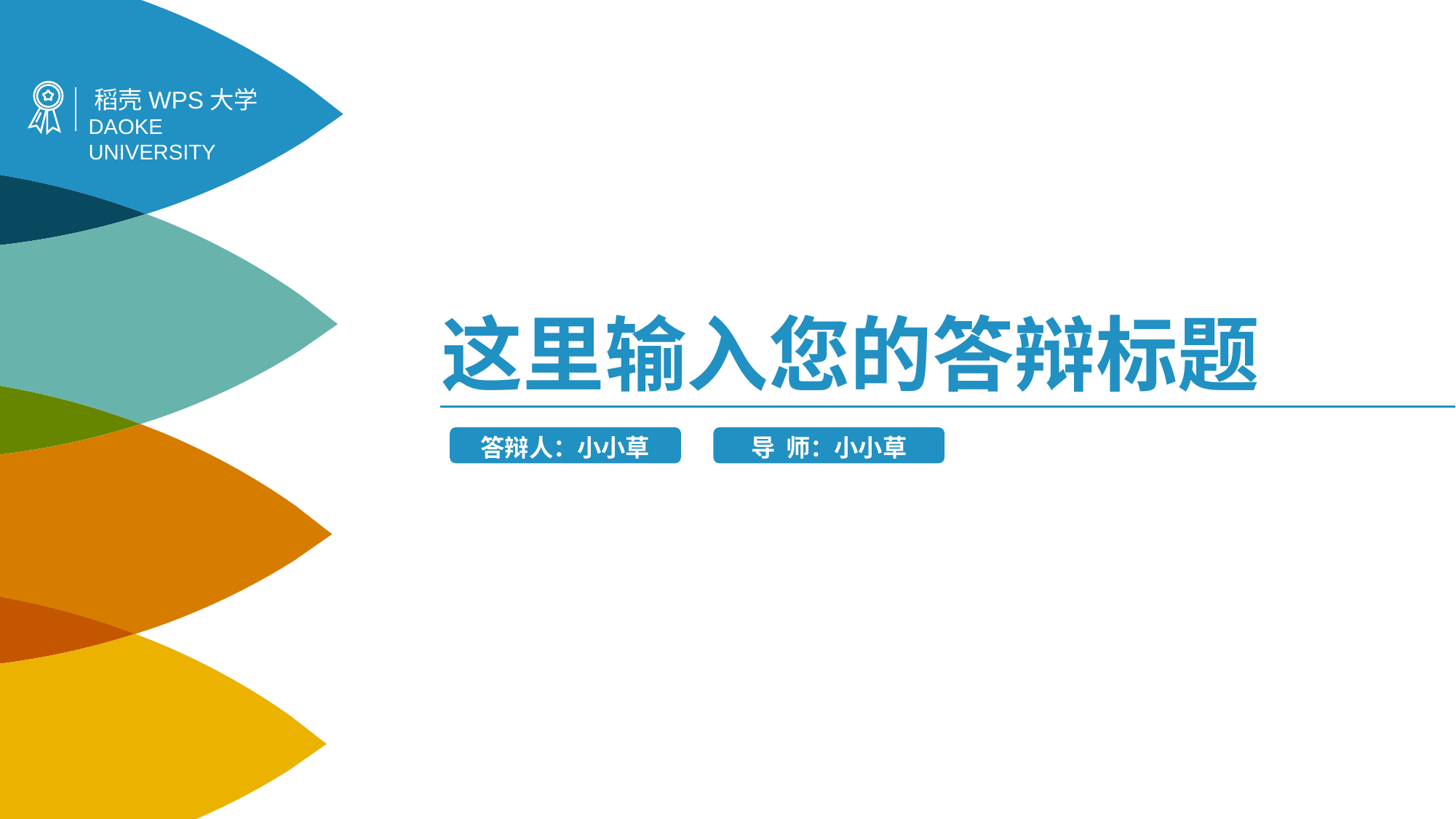

稻壳WPS大学
DAOKE UNIVERSITY

这里输入您的答辩标题
答辩人：小小草
导  师：小小草